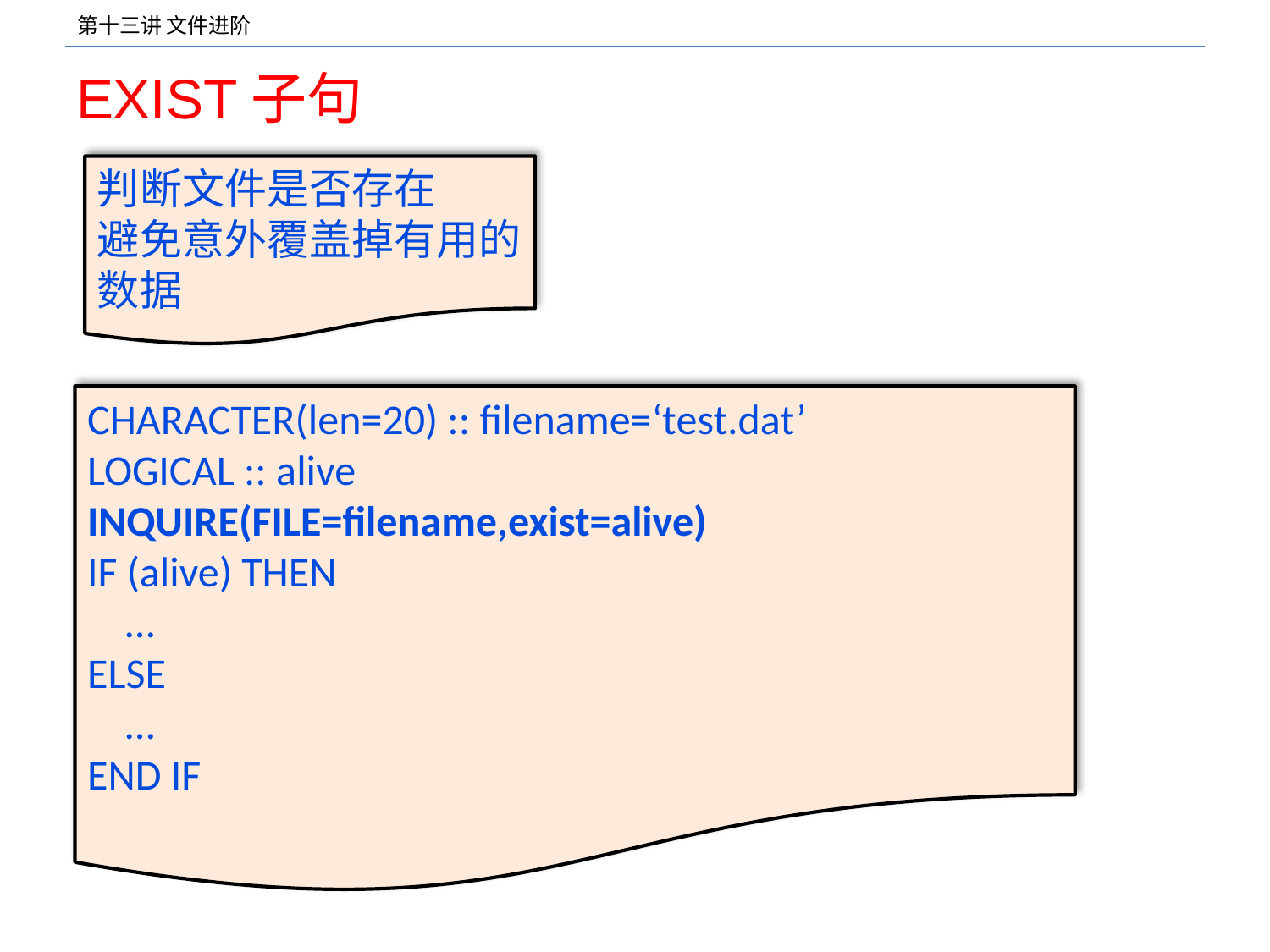

# EXIST子句
判断文件是否存在
避免意外覆盖掉有用的数据
CHARACTER(len=20) :: filename=‘test.dat’
LOGICAL :: alive
INQUIRE(FILE=filename,exist=alive)
IF (alive) THEN
    …
ELSE
    …
END IF